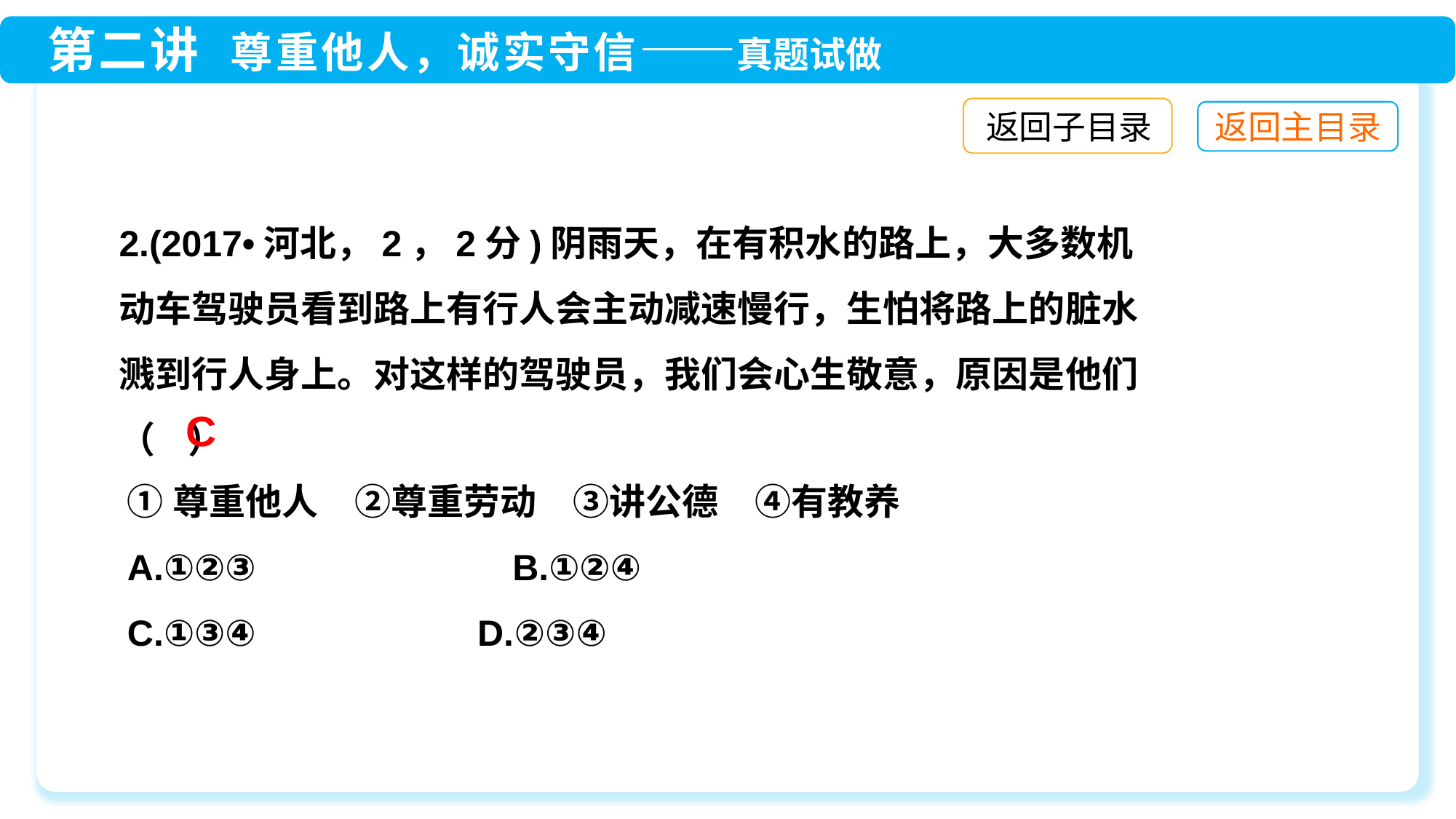

返回子目录

2.(2017•河北，2，2分)阴雨天，在有积水的路上，大多数机动车驾驶员看到路上有行人会主动减速慢行，生怕将路上的脏水溅到行人身上。对这样的驾驶员，我们会心生敬意，原因是他们（    ）
C
①尊重他人　②尊重劳动　③讲公德　④有教养
A.①②③　　　　　       B.①②④
C.①③④	             D.②③④